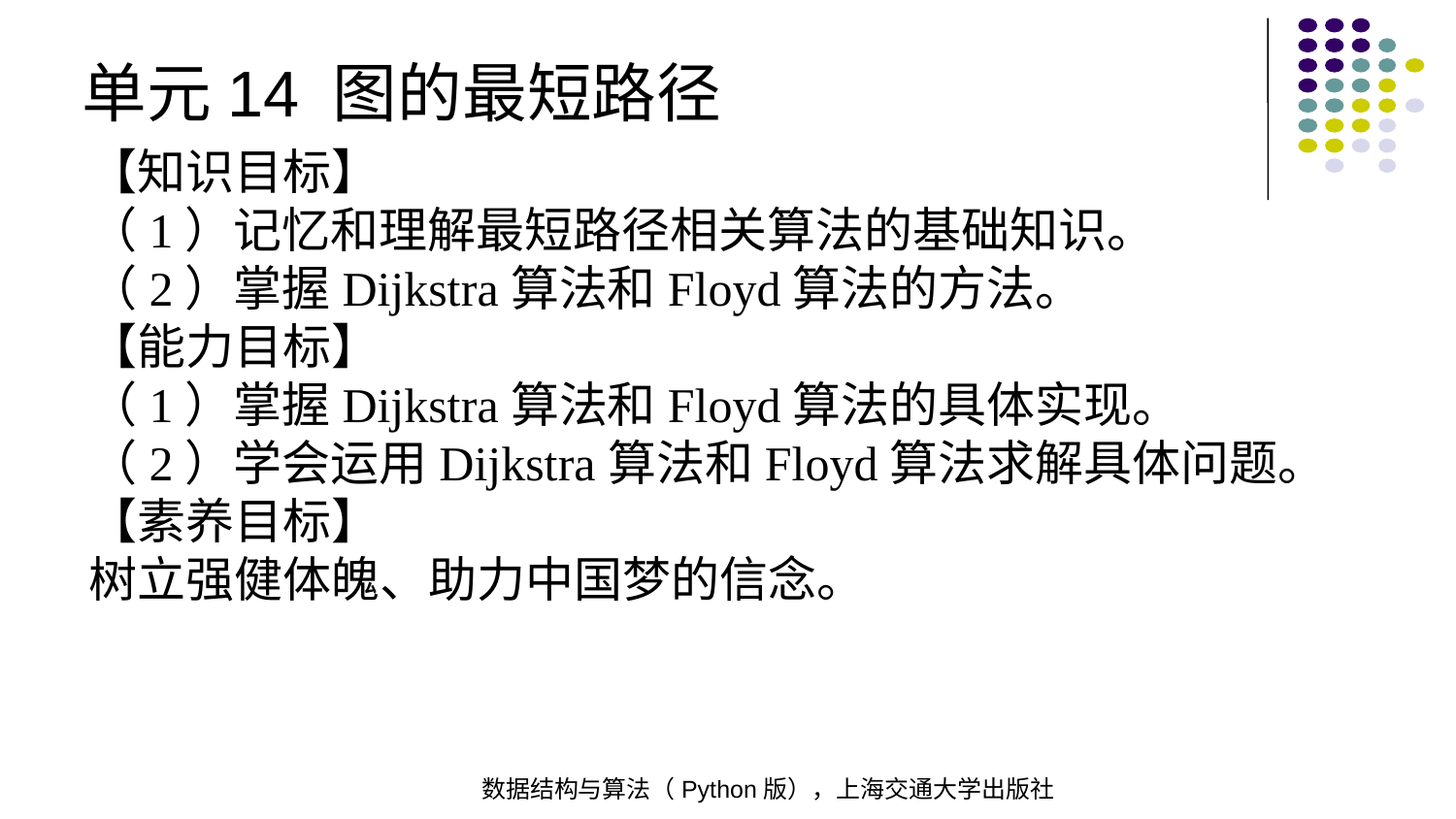

单元14 图的最短路径
【知识目标】
（1）记忆和理解最短路径相关算法的基础知识。
（2）掌握Dijkstra算法和Floyd算法的方法。
【能力目标】
（1）掌握Dijkstra算法和Floyd算法的具体实现。
（2）学会运用Dijkstra算法和Floyd算法求解具体问题。
【素养目标】
树立强健体魄、助力中国梦的信念。